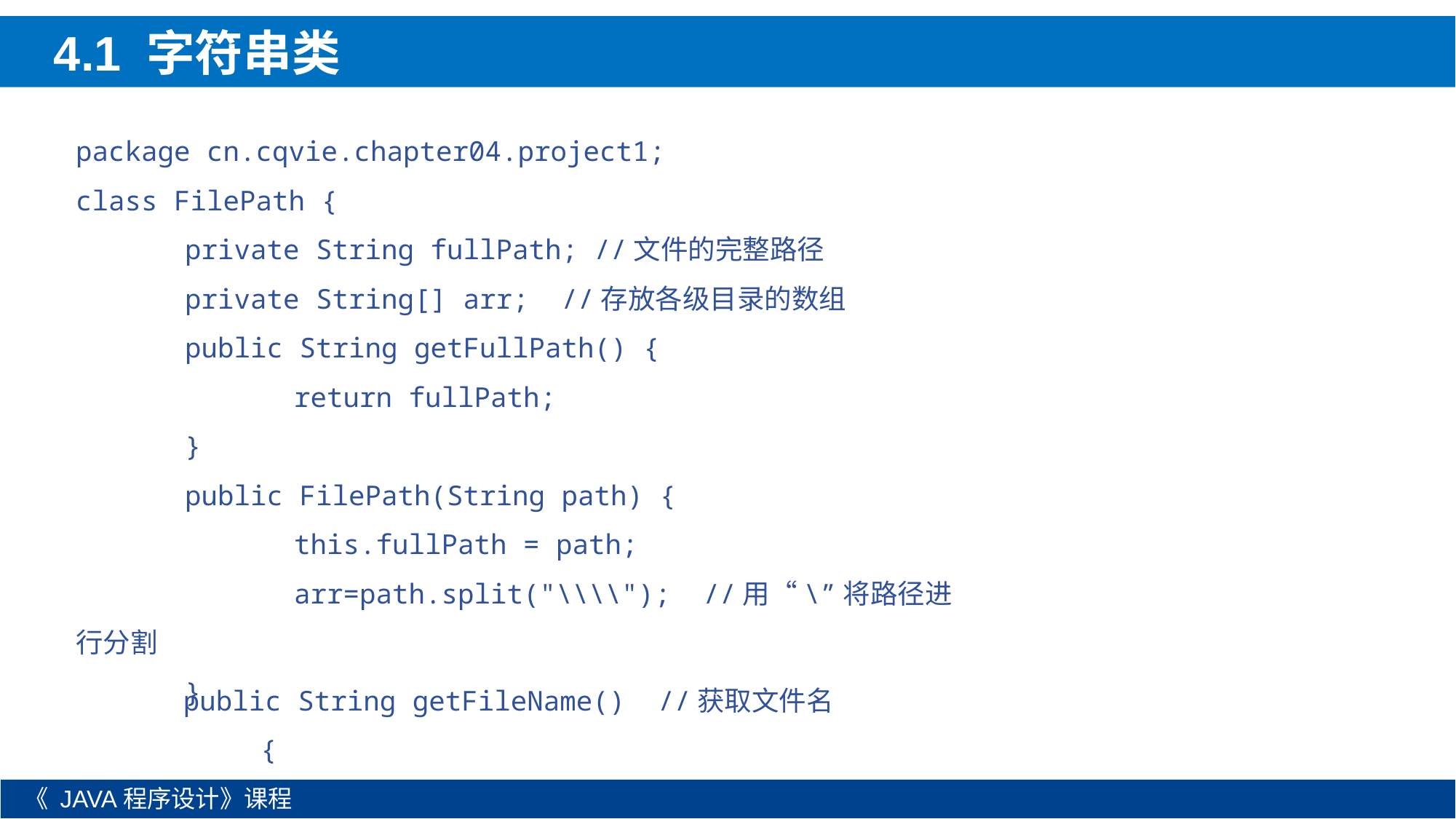

4.1 字符串类
package cn.cqvie.chapter04.project1;
class FilePath {
	private String fullPath; //文件的完整路径
	private String[] arr;  //存放各级目录的数组
	public String getFullPath() {
		return fullPath;
	}
	public FilePath(String path) {
		this.fullPath = path;
		arr=path.split("\\\\");  //用“\”将路径进行分割
	}
public String getFileName()  //获取文件名
	{
《 JAVA程序设计》课程